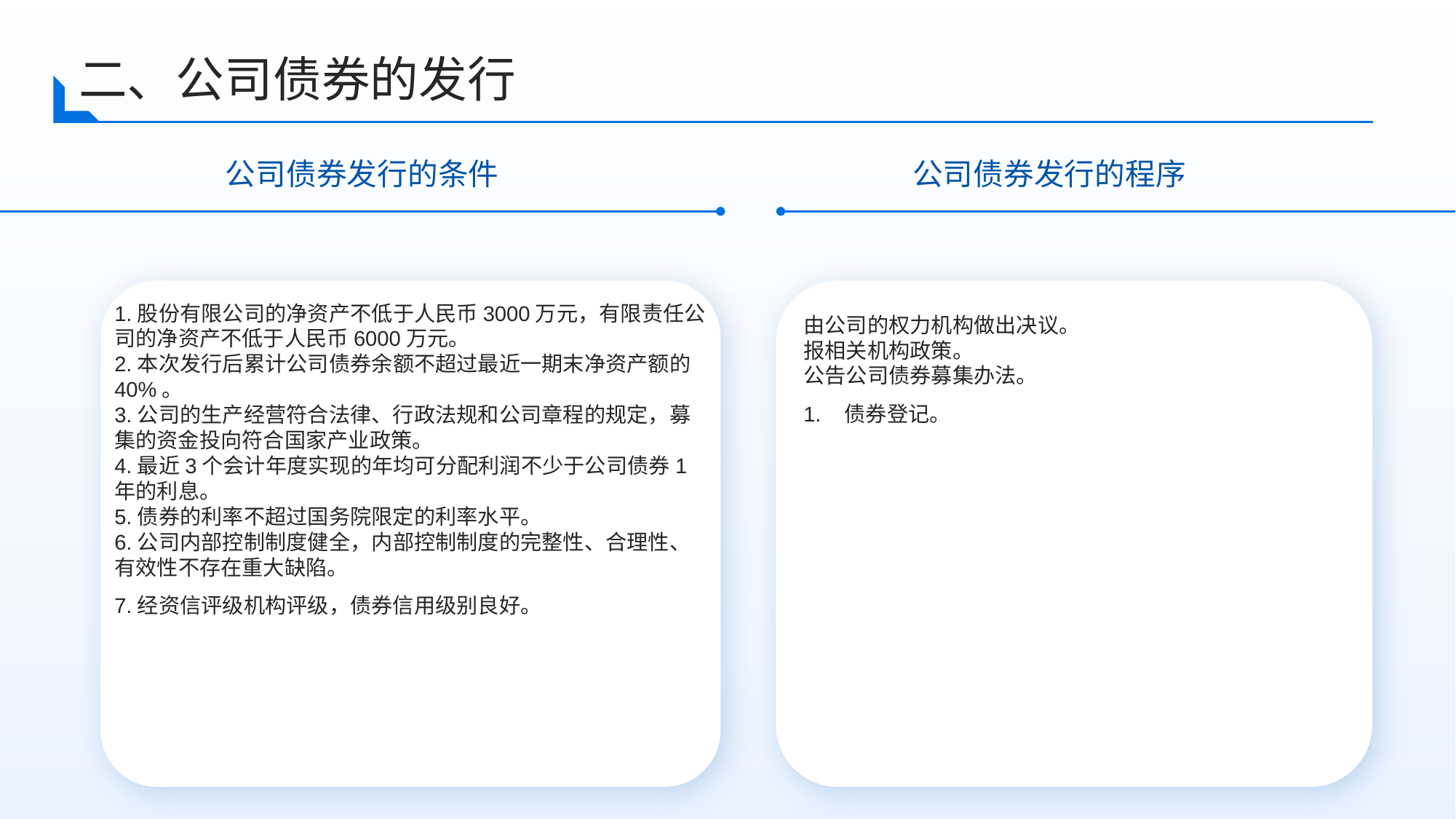

二、公司债券的发行

公司债券发行的条件
公司债券发行的程序

1.股份有限公司的净资产不低于人民币3000万元，有限责任公司的净资产不低于人民币6000万元。
2.本次发行后累计公司债券余额不超过最近一期末净资产额的40%。
3.公司的生产经营符合法律、行政法规和公司章程的规定，募集的资金投向符合国家产业政策。
4.最近3个会计年度实现的年均可分配利润不少于公司债券1年的利息。
5.债券的利率不超过国务院限定的利率水平。
6.公司内部控制制度健全，内部控制制度的完整性、合理性、有效性不存在重大缺陷。
7.经资信评级机构评级，债券信用级别良好。
由公司的权力机构做出决议。
报相关机构政策。
公告公司债券募集办法。
债券登记。